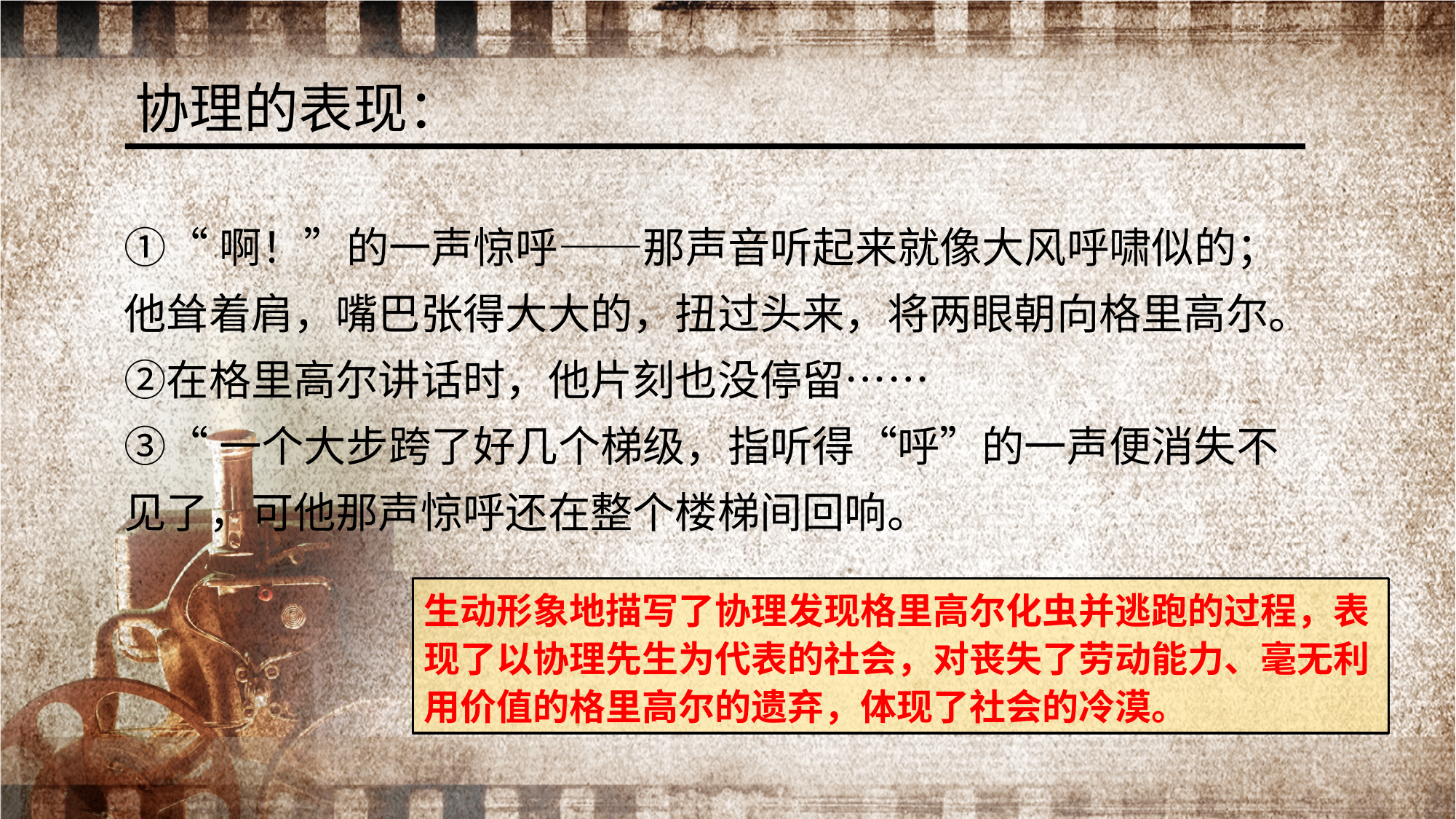

协理的表现：

①“啊！”的一声惊呼——那声音听起来就像大风呼啸似的；
他耸着肩，嘴巴张得大大的，扭过头来，将两眼朝向格里高尔。②在格里高尔讲话时，他片刻也没停留……
③“一个大步跨了好几个梯级，指听得“呼”的一声便消失不见了，可他那声惊呼还在整个楼梯间回响。
生动形象地描写了协理发现格里高尔化虫并逃跑的过程，表现了以协理先生为代表的社会，对丧失了劳动能力、毫无利用价值的格里高尔的遗弃，体现了社会的冷漠。